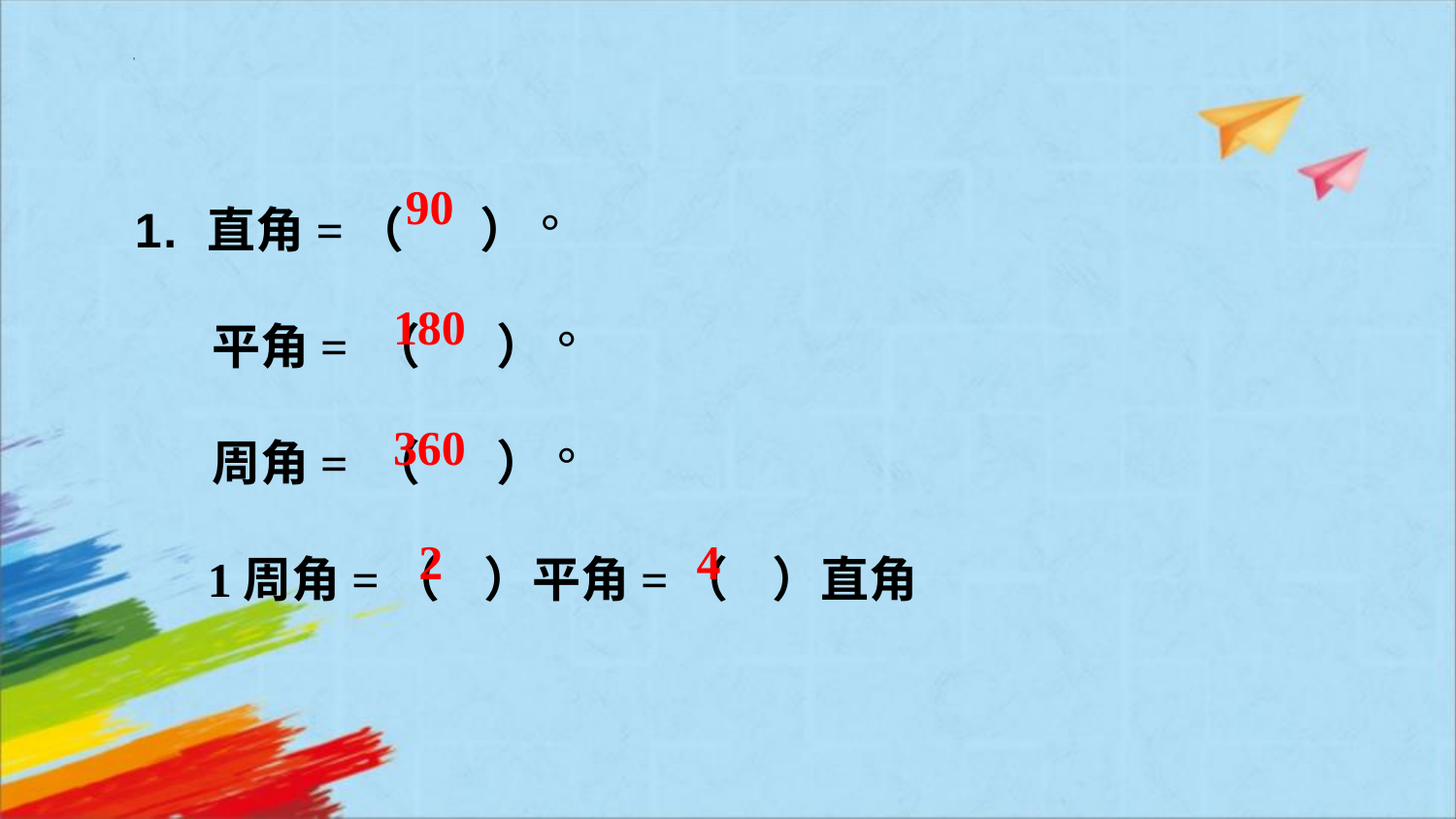

直角=（       ）°
      平角= （       ）°
      周角= （       ）°
      1周角=（    ）平角=（    ）直角
90
180
360
2
4